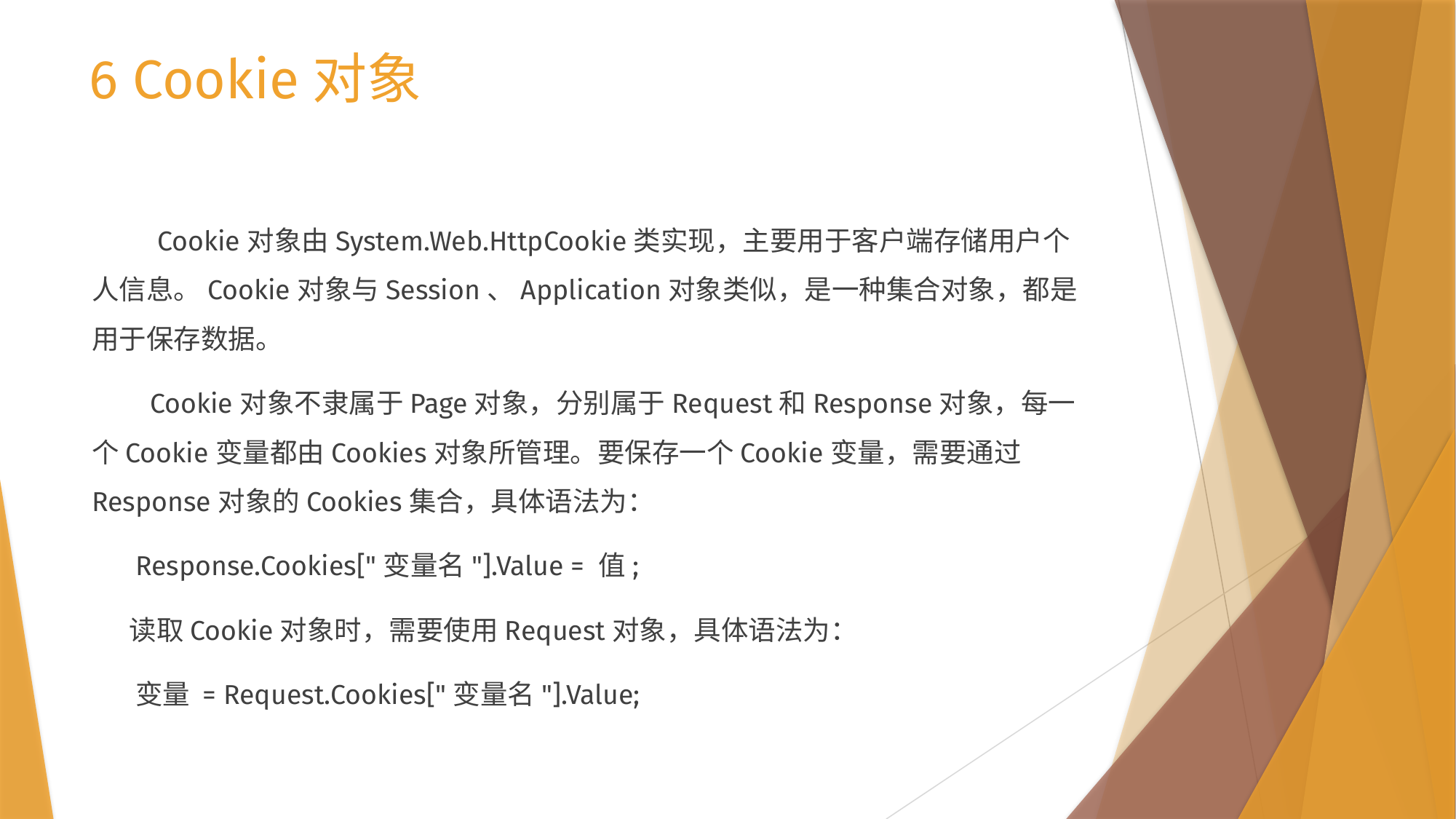

# 6 Cookie对象
         Cookie对象由System.Web.HttpCookie类实现，主要用于客户端存储用户个人信息。Cookie对象与Session、Application对象类似，是一种集合对象，都是用于保存数据。
        Cookie对象不隶属于Page对象，分别属于Request和Response对象，每一个Cookie变量都由Cookies对象所管理。要保存一个Cookie变量，需要通过Response对象的Cookies集合，具体语法为：
      Response.Cookies["变量名"].Value = 值;
     读取Cookie对象时，需要使用Request对象，具体语法为：
      变量 = Request.Cookies["变量名"].Value;